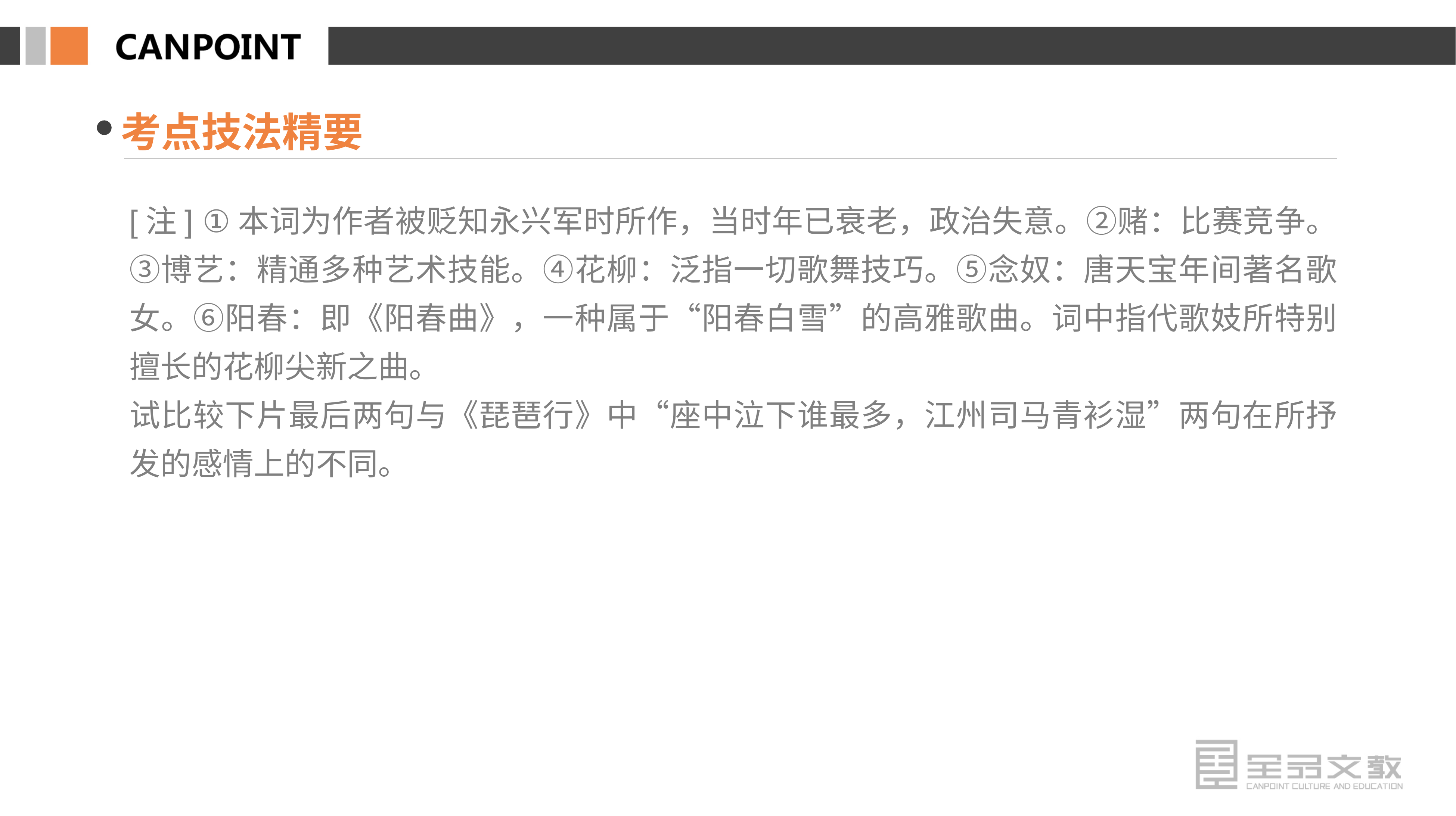

考点技法精要

[注] ①本词为作者被贬知永兴军时所作，当时年已衰老，政治失意。②赌：比赛竞争。③博艺：精通多种艺术技能。④花柳：泛指一切歌舞技巧。⑤念奴：唐天宝年间著名歌女。⑥阳春：即《阳春曲》，一种属于“阳春白雪”的高雅歌曲。词中指代歌妓所特别擅长的花柳尖新之曲。
试比较下片最后两句与《琵琶行》中“座中泣下谁最多，江州司马青衫湿”两句在所抒发的感情上的不同。